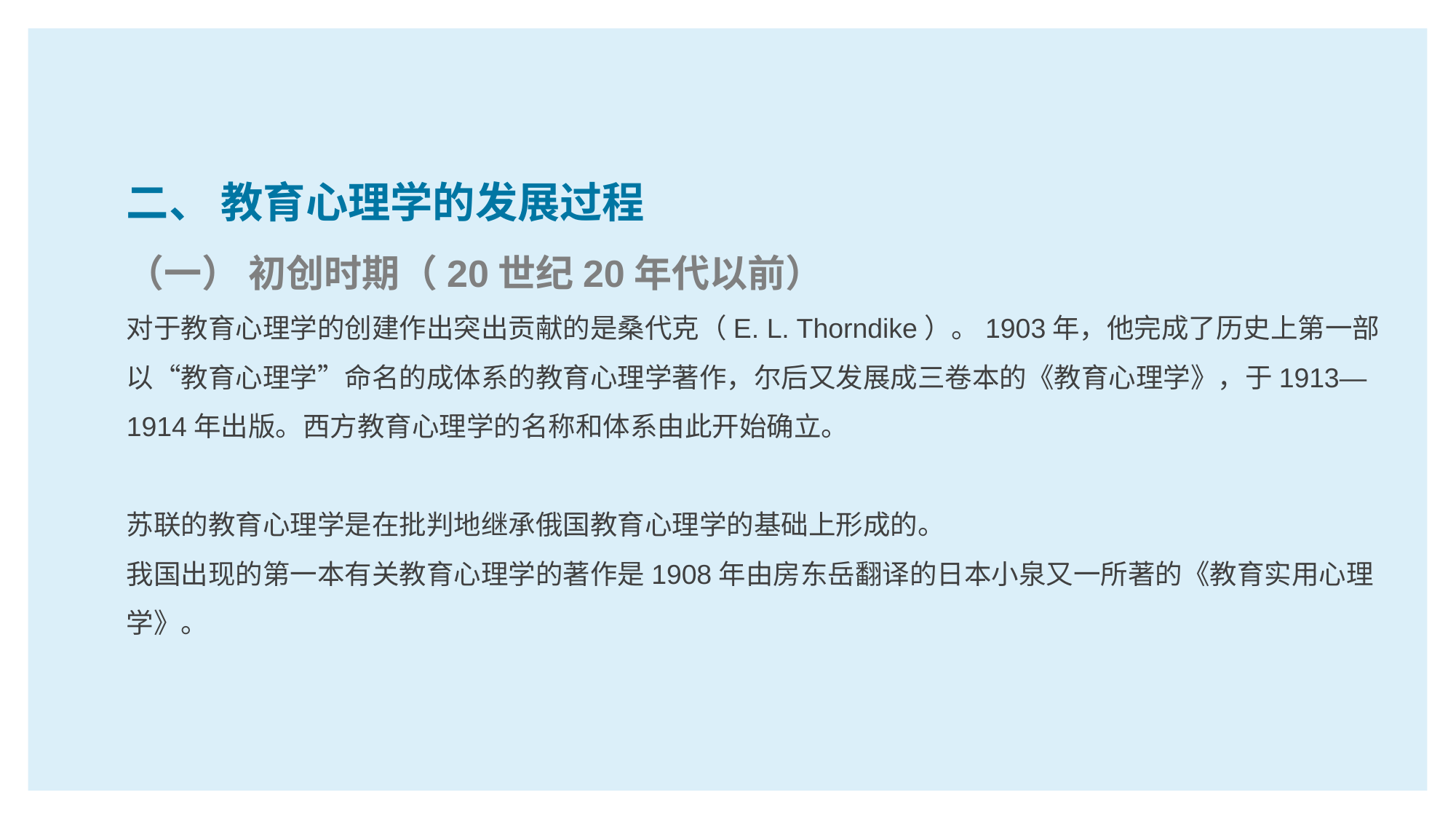

二、 教育心理学的发展过程
（一） 初创时期（20世纪20年代以前）
对于教育心理学的创建作出突出贡献的是桑代克（E. L. Thorndike）。1903年，他完成了历史上第一部以“教育心理学”命名的成体系的教育心理学著作，尔后又发展成三卷本的《教育心理学》，于1913—1914年出版。西方教育心理学的名称和体系由此开始确立。

苏联的教育心理学是在批判地继承俄国教育心理学的基础上形成的。
我国出现的第一本有关教育心理学的著作是1908年由房东岳翻译的日本小泉又一所著的《教育实用心理学》。